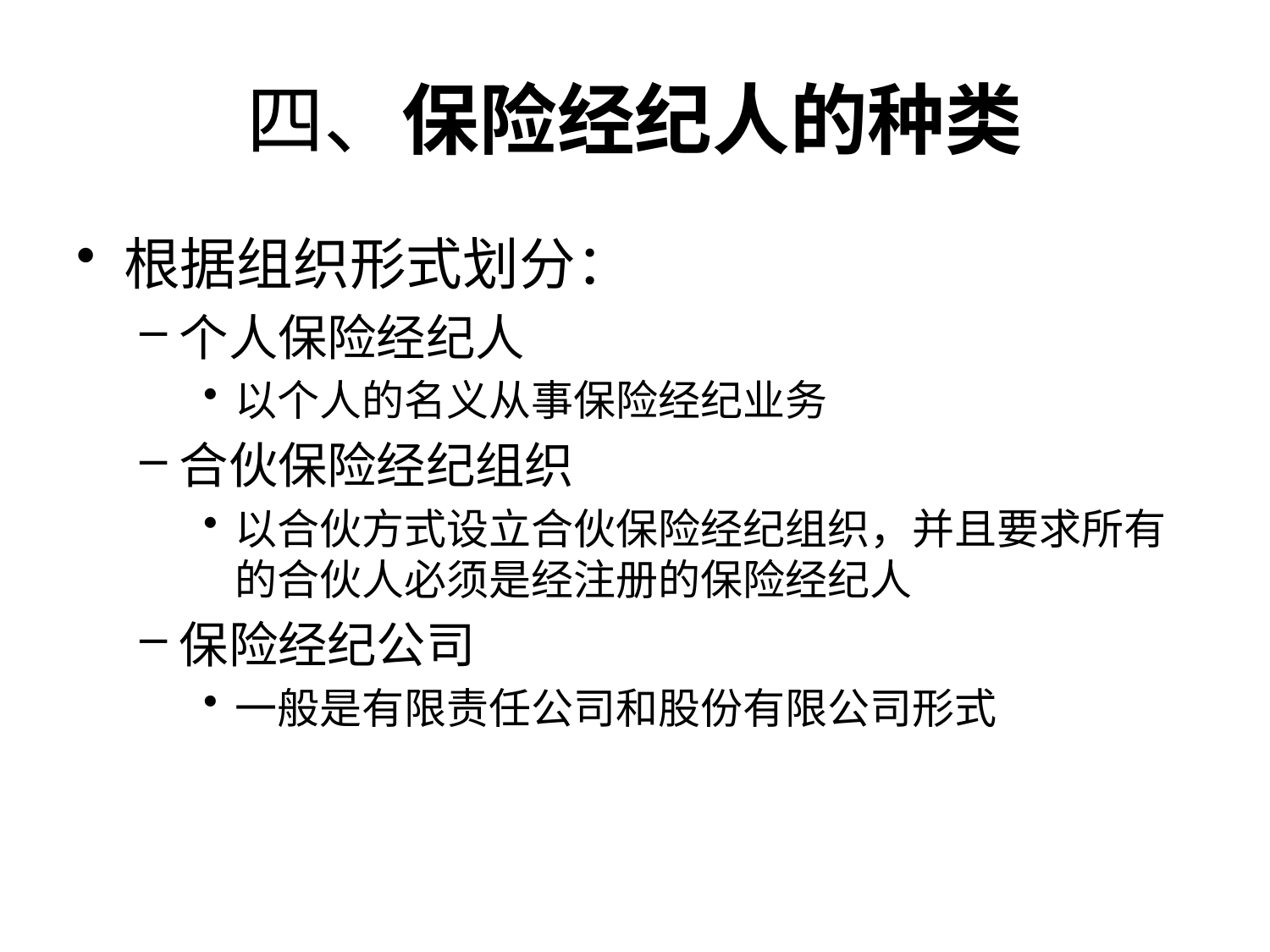

# 四、保险经纪人的种类
根据组织形式划分：
个人保险经纪人
以个人的名义从事保险经纪业务
合伙保险经纪组织
以合伙方式设立合伙保险经纪组织，并且要求所有的合伙人必须是经注册的保险经纪人
保险经纪公司
一般是有限责任公司和股份有限公司形式